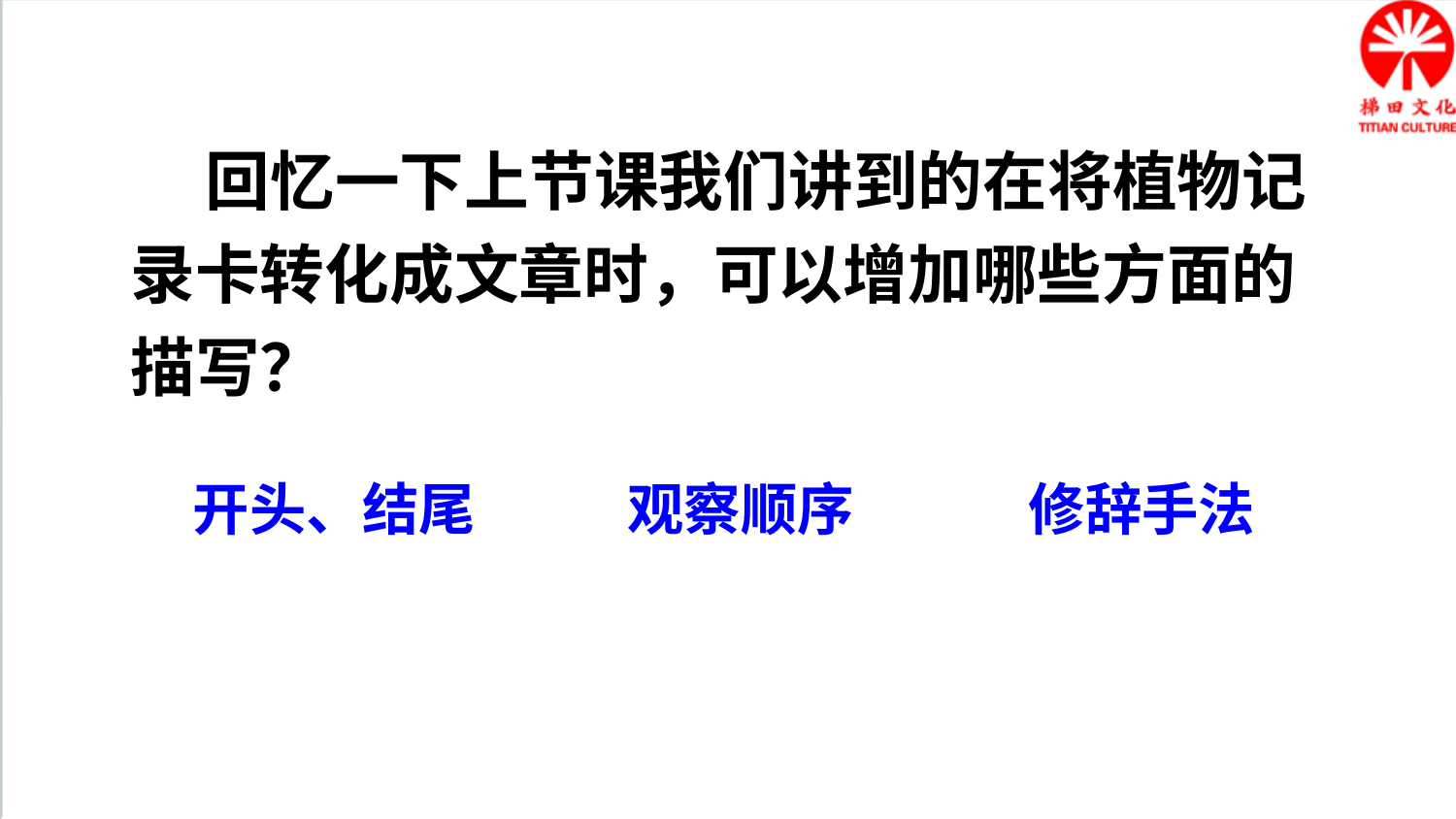

回忆一下上节课我们讲到的在将植物记录卡转化成文章时，可以增加哪些方面的描写？
开头、结尾
观察顺序
修辞手法